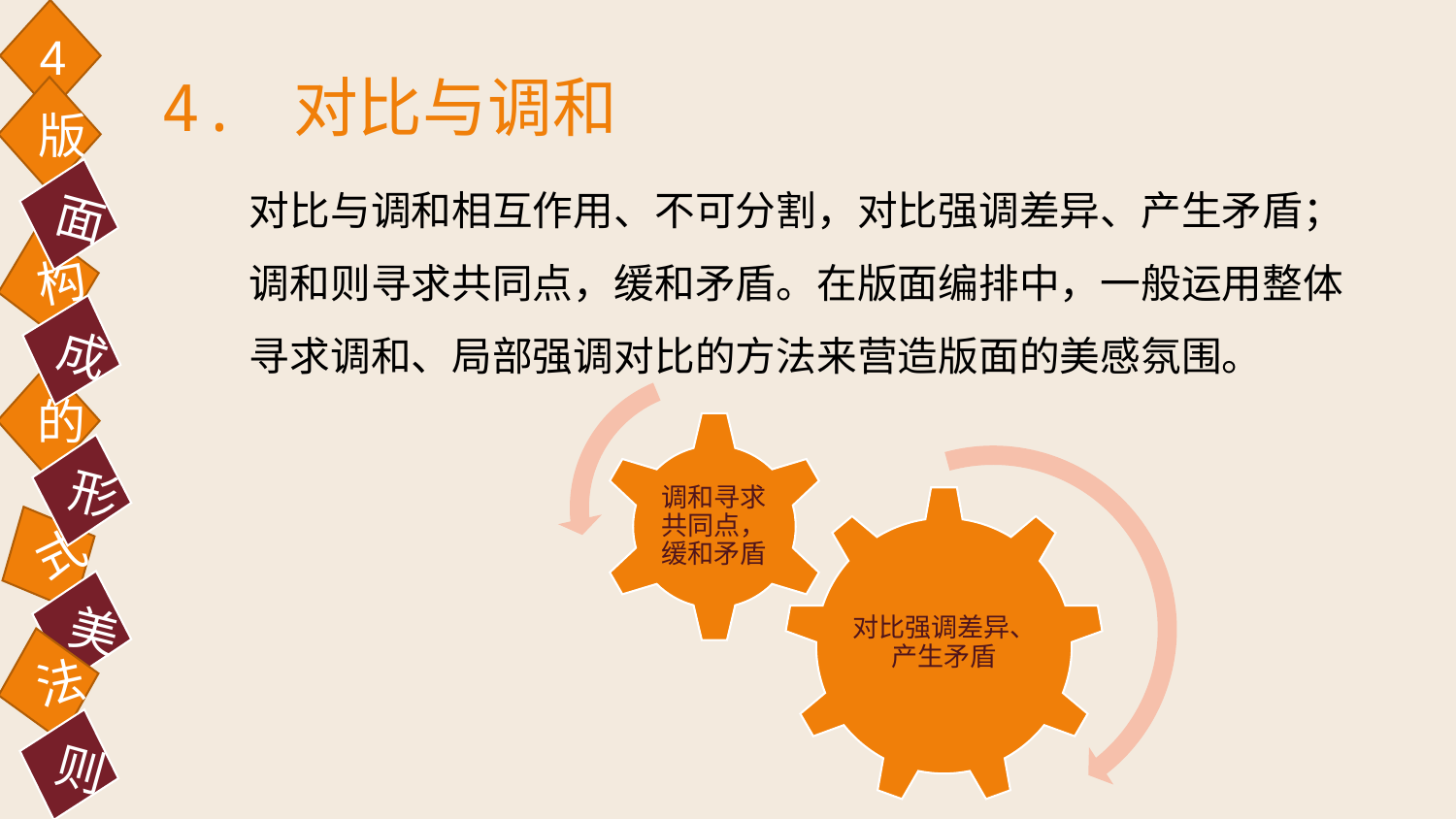

4
4. 对比与调和
版
对比与调和相互作用、不可分割，对比强调差异、产生矛盾；调和则寻求共同点，缓和矛盾。在版面编排中，一般运用整体寻求调和、局部强调对比的方法来营造版面的美感氛围。
面
构
对比强调差异、产生矛盾
调和寻求共同点，缓和矛盾
成
的
形
式
美
法
则